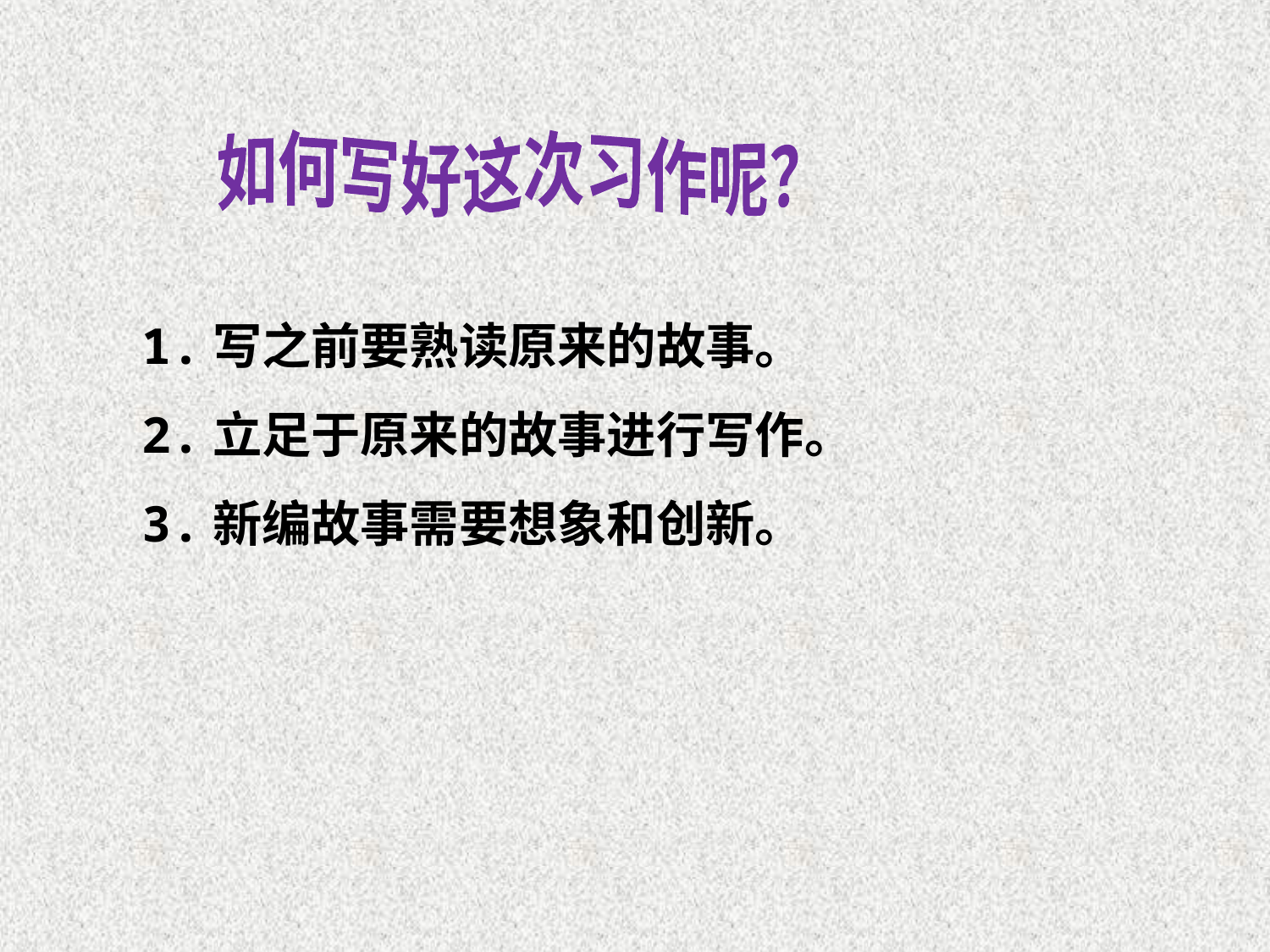

如何写好这次习作呢？
1.写之前要熟读原来的故事。
2.立足于原来的故事进行写作。
3.新编故事需要想象和创新。